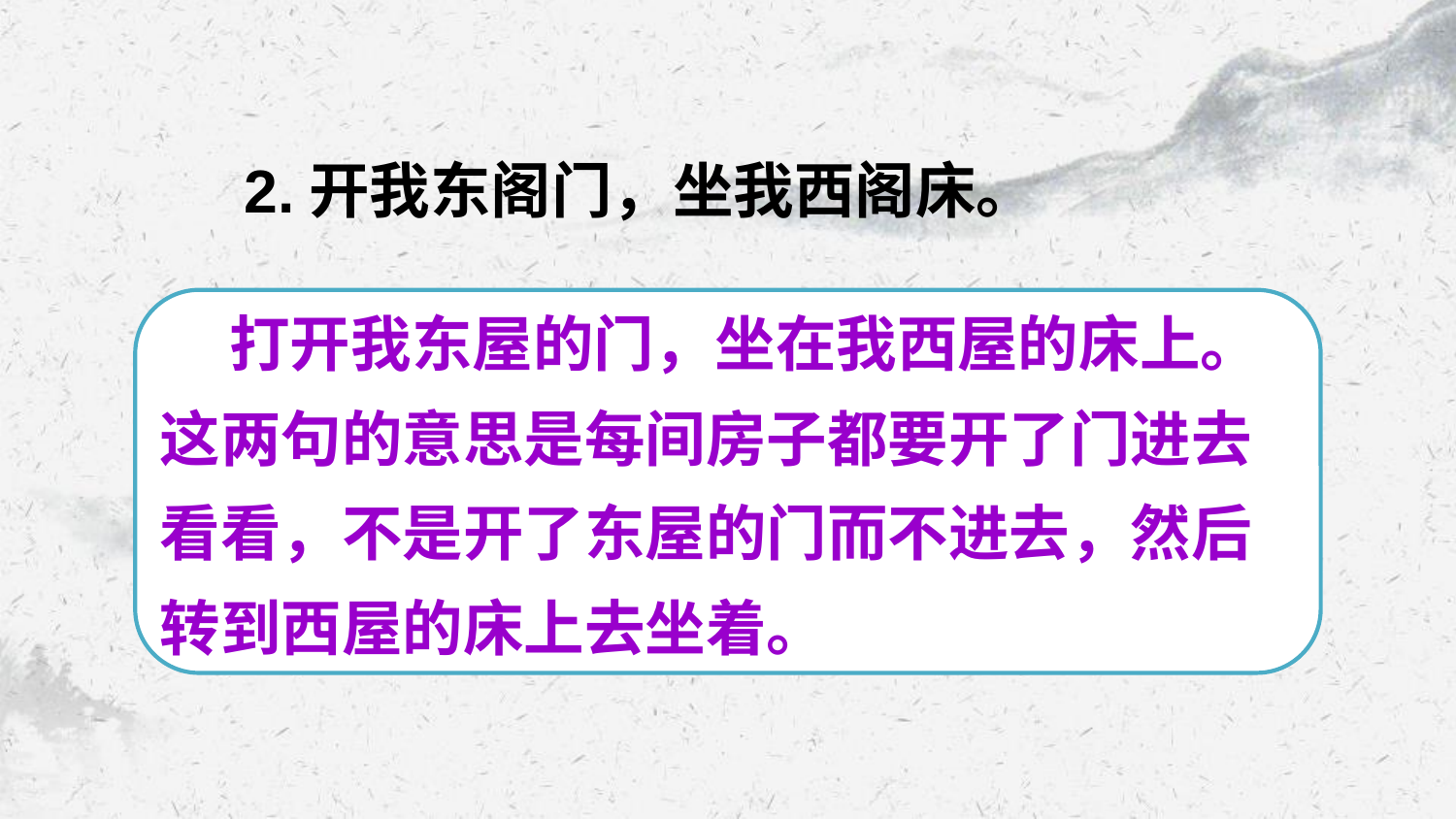

2.开我东阁门，坐我西阁床。
    打开我东屋的门，坐在我西屋的床上。这两句的意思是每间房子都要开了门进去看看，不是开了东屋的门而不进去，然后转到西屋的床上去坐着。